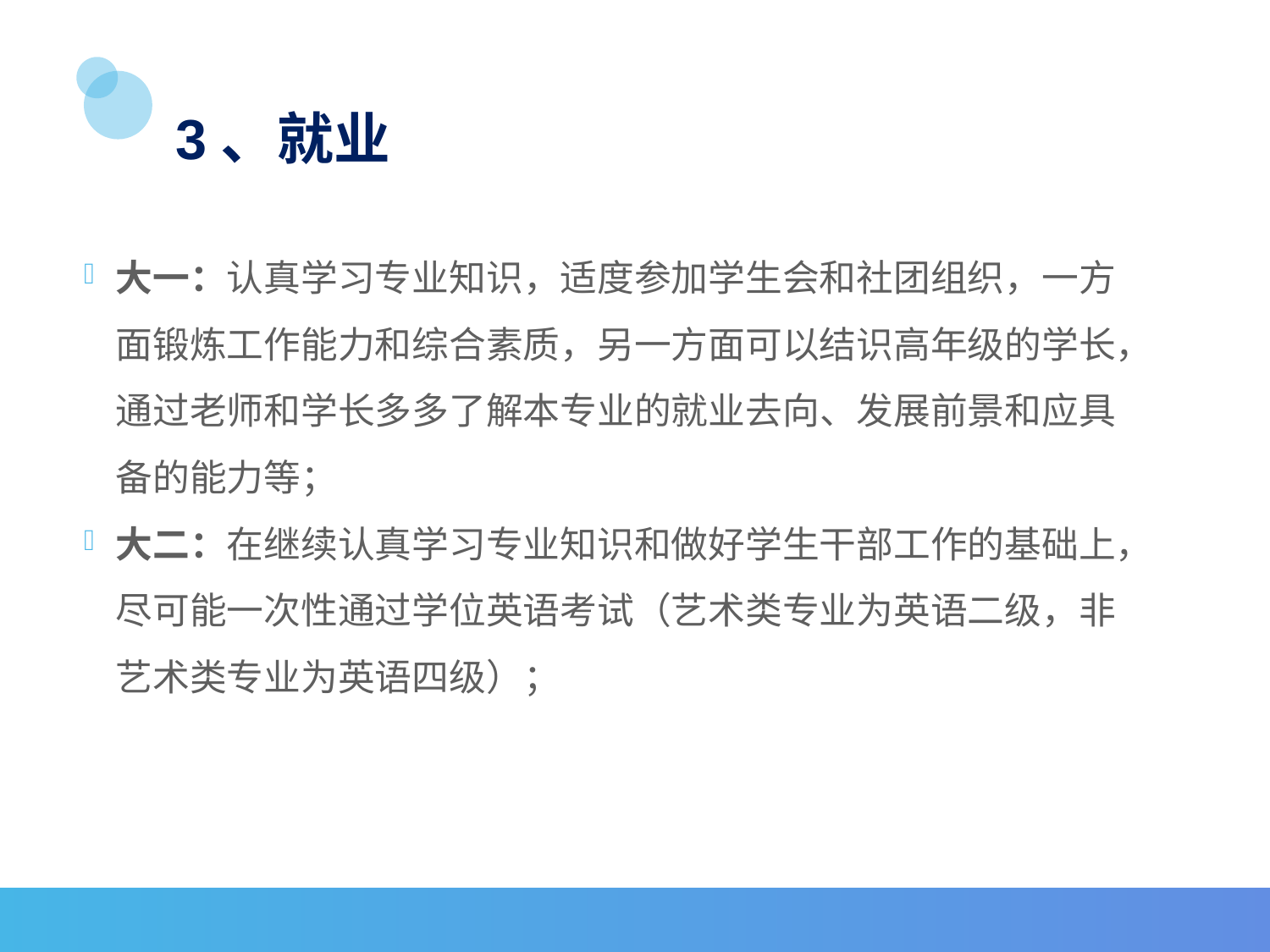

# 3、就业
大一：认真学习专业知识，适度参加学生会和社团组织，一方面锻炼工作能力和综合素质，另一方面可以结识高年级的学长，通过老师和学长多多了解本专业的就业去向、发展前景和应具备的能力等；
大二：在继续认真学习专业知识和做好学生干部工作的基础上，尽可能一次性通过学位英语考试（艺术类专业为英语二级，非艺术类专业为英语四级）；